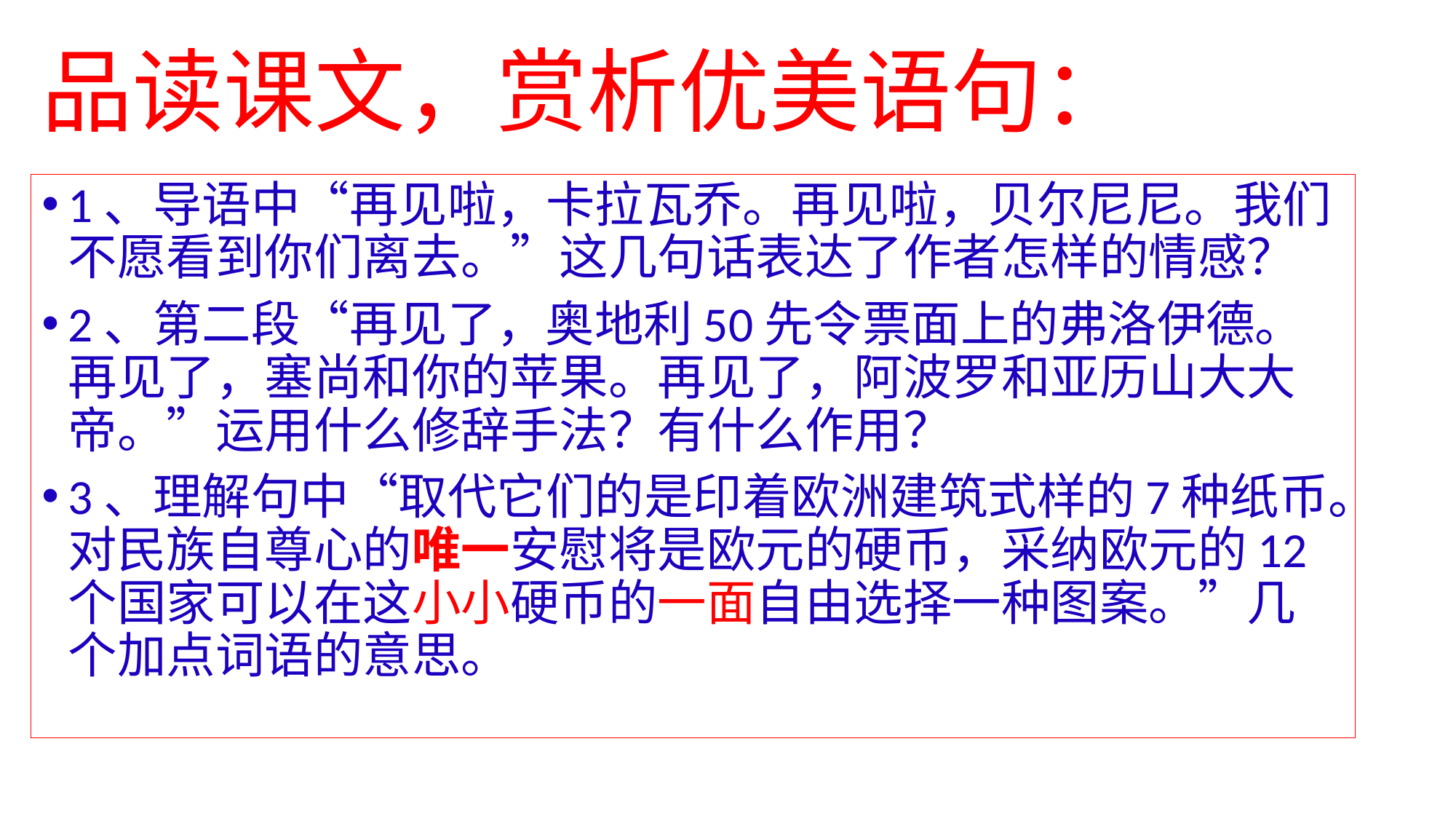

# 品读课文，赏析优美语句：
1、导语中“再见啦，卡拉瓦乔。再见啦，贝尔尼尼。我们不愿看到你们离去。”这几句话表达了作者怎样的情感？
2、第二段“再见了，奥地利50先令票面上的弗洛伊德。再见了，塞尚和你的苹果。再见了，阿波罗和亚历山大大帝。”运用什么修辞手法？有什么作用？
3、理解句中“取代它们的是印着欧洲建筑式样的7种纸币。对民族自尊心的唯一安慰将是欧元的硬币，采纳欧元的12个国家可以在这小小硬币的一面自由选择一种图案。”几个加点词语的意思。